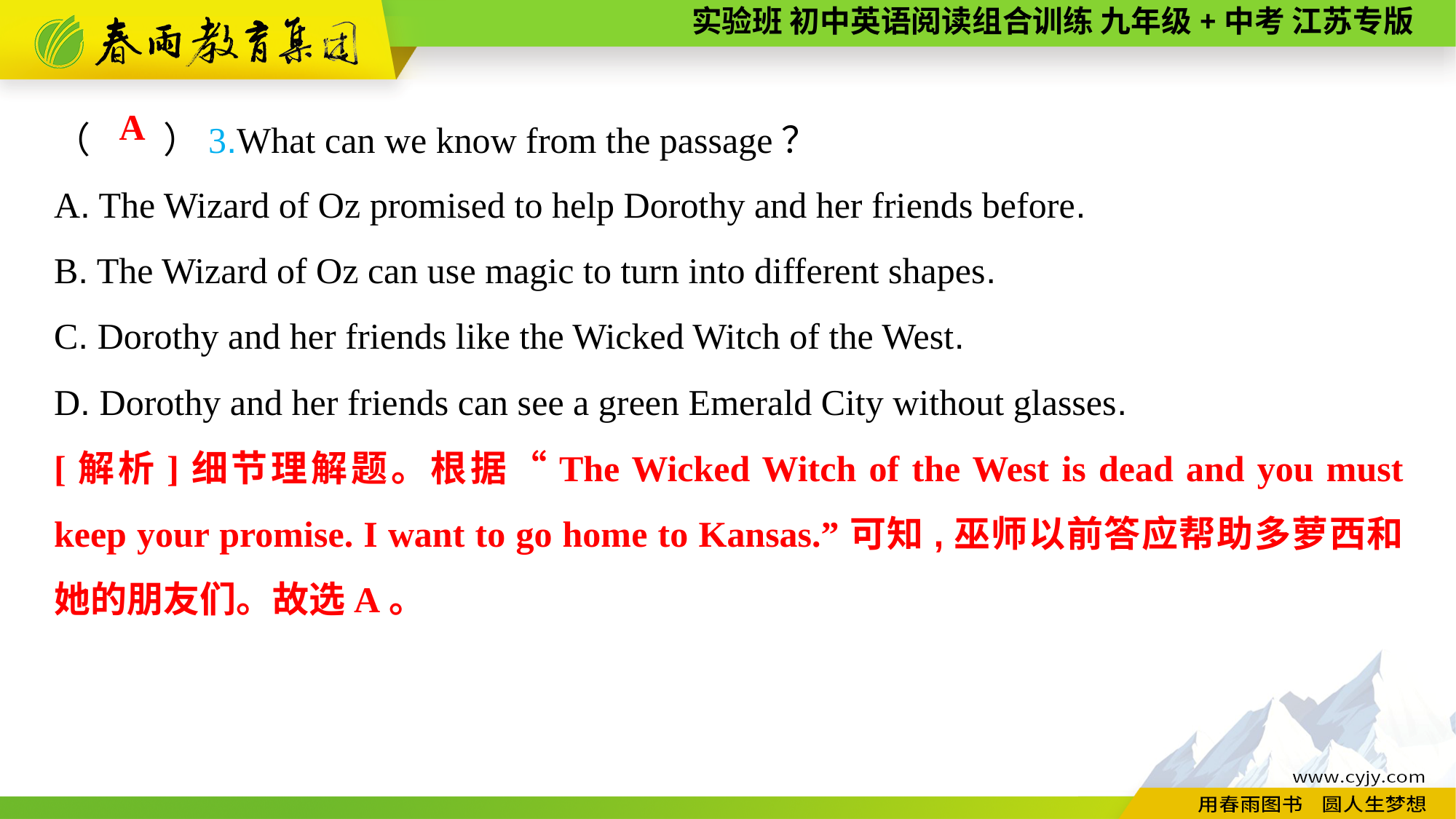

（　　）3.What can we know from the passage？
A. The Wizard of Oz promised to help Dorothy and her friends before.
B. The Wizard of Oz can use magic to turn into different shapes.
C. Dorothy and her friends like the Wicked Witch of the West.
D. Dorothy and her friends can see a green Emerald City without glasses.
 A
[解析]细节理解题。根据“The Wicked Witch of the West is dead and you must keep your promise. I want to go home to Kansas.”可知,巫师以前答应帮助多萝西和她的朋友们。故选A。